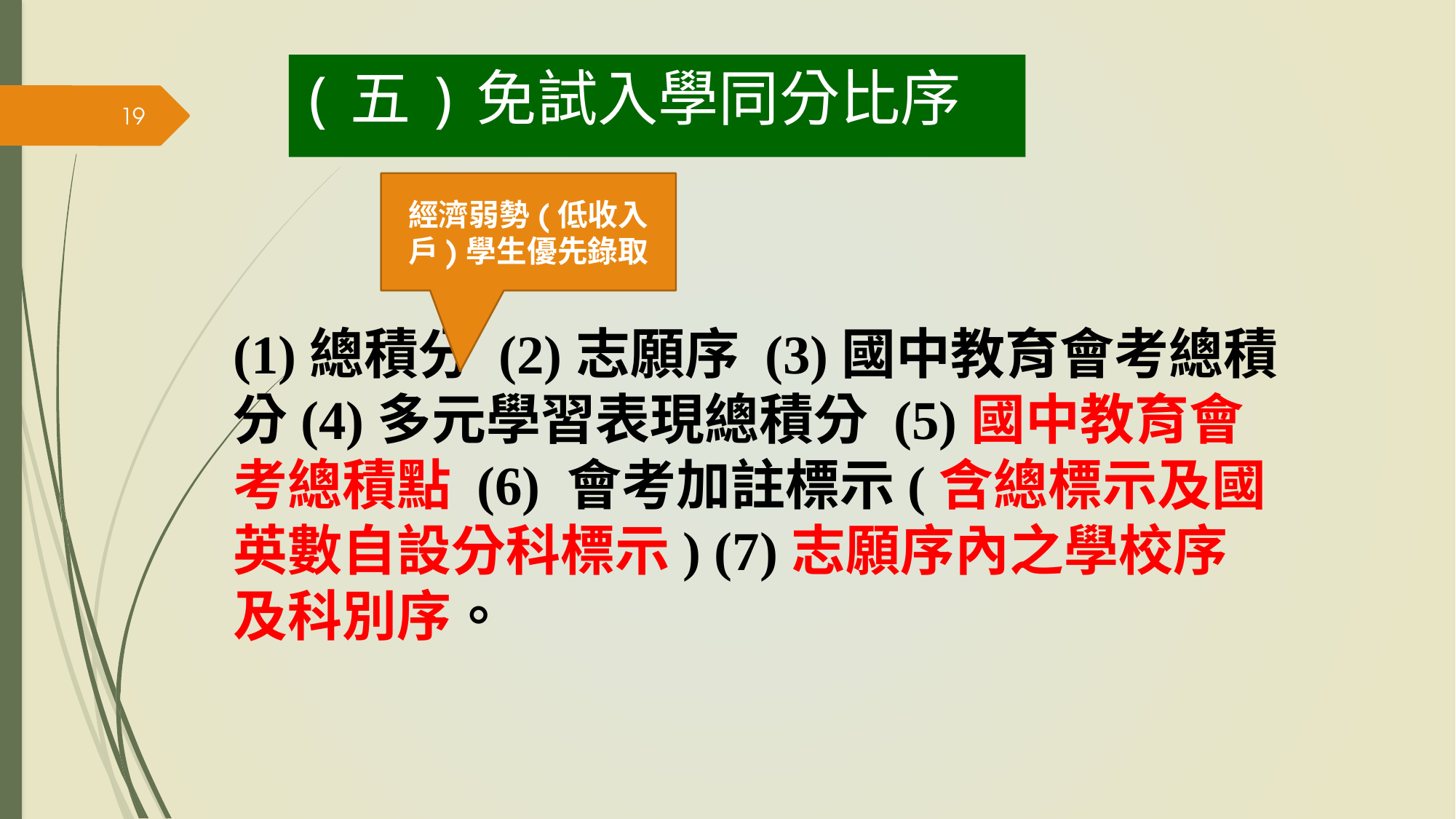

# (五)免試入學同分比序
19
經濟弱勢(低收入戶)學生優先錄取
(1)總積分 (2)志願序 (3)國中教育會考總積分(4)多元學習表現總積分 (5)國中教育會考總積點 (6) 會考加註標示(含總標示及國英數自設分科標示) (7)志願序內之學校序及科別序。